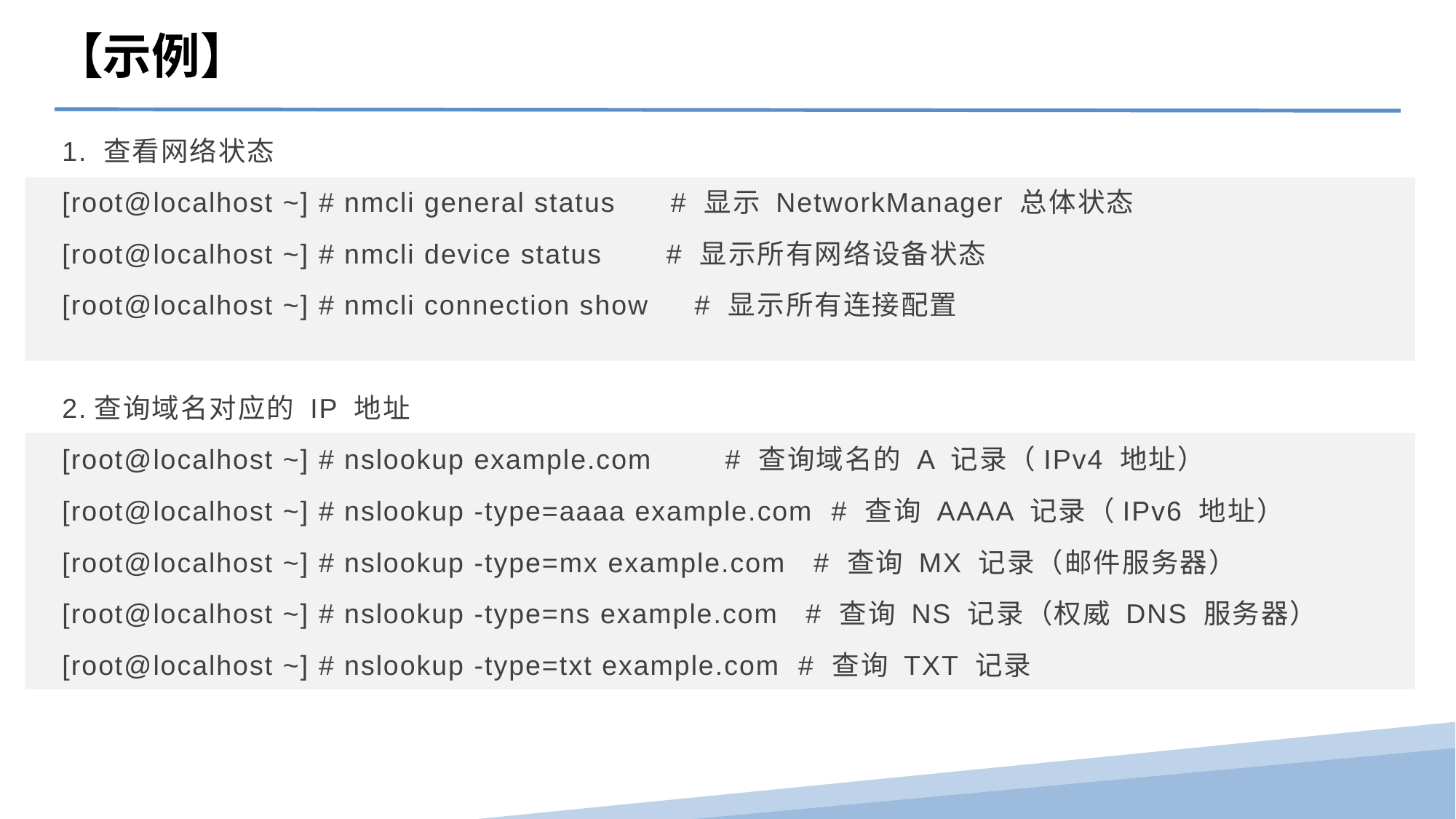

【示例】
1. 查看网络状态
[root@localhost ~] # nmcli general status      # 显示 NetworkManager 总体状态
[root@localhost ~] # nmcli device status       # 显示所有网络设备状态
[root@localhost ~] # nmcli connection show     # 显示所有连接配置

2.查询域名对应的 IP 地址
[root@localhost ~] # nslookup example.com        # 查询域名的 A 记录（IPv4 地址）
[root@localhost ~] # nslookup -type=aaaa example.com  # 查询 AAAA 记录（IPv6 地址）
[root@localhost ~] # nslookup -type=mx example.com   # 查询 MX 记录（邮件服务器）
[root@localhost ~] # nslookup -type=ns example.com   # 查询 NS 记录（权威 DNS 服务器）
[root@localhost ~] # nslookup -type=txt example.com  # 查询 TXT 记录